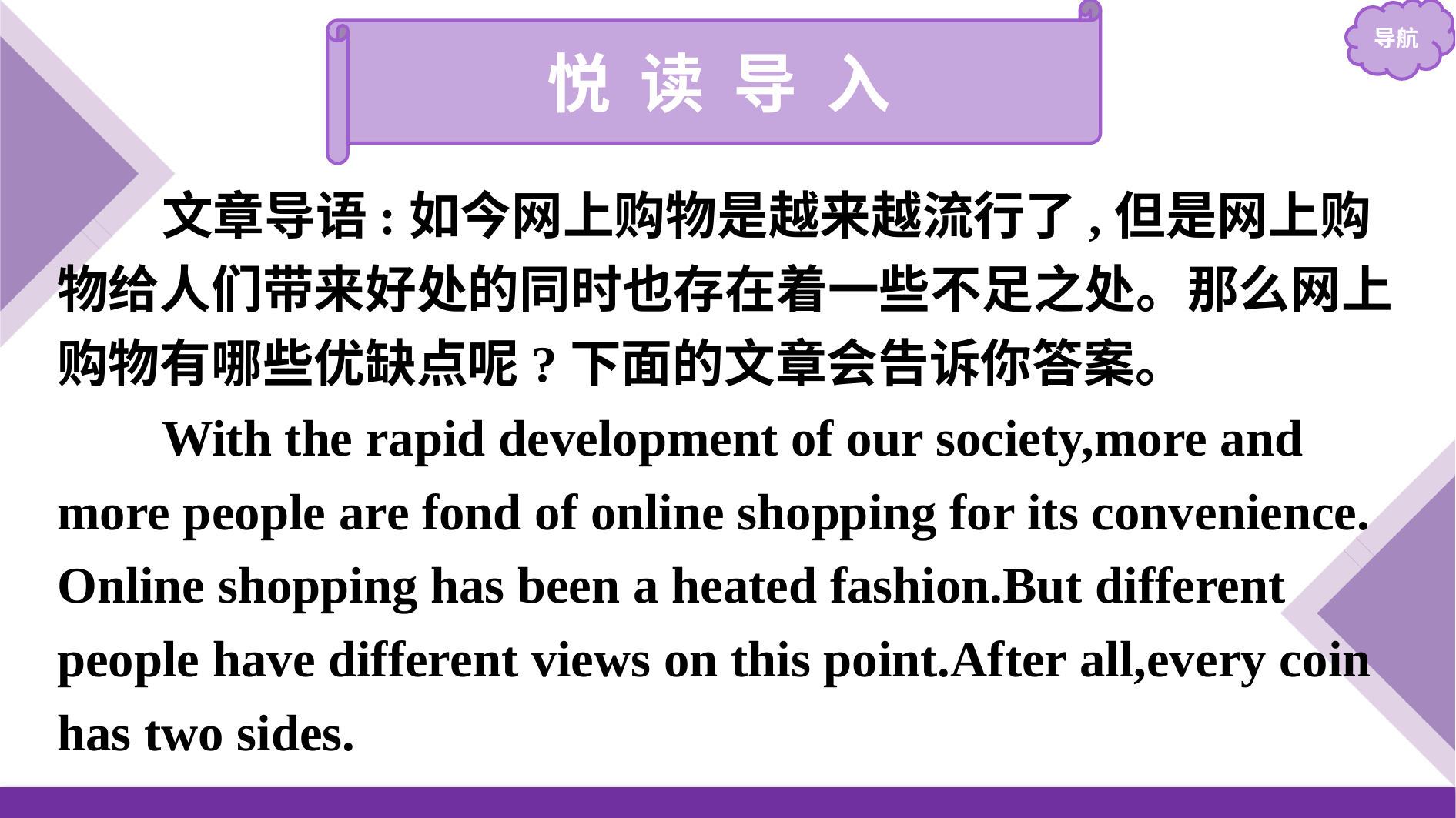

悦  读  导  入
文章导语:如今网上购物是越来越流行了,但是网上购物给人们带来好处的同时也存在着一些不足之处。那么网上购物有哪些优缺点呢?下面的文章会告诉你答案。
With the rapid development of our society,more and more people are fond of online shopping for its convenience. Online shopping has been a heated fashion.But different people have different views on this point.After all,every coin has two sides.